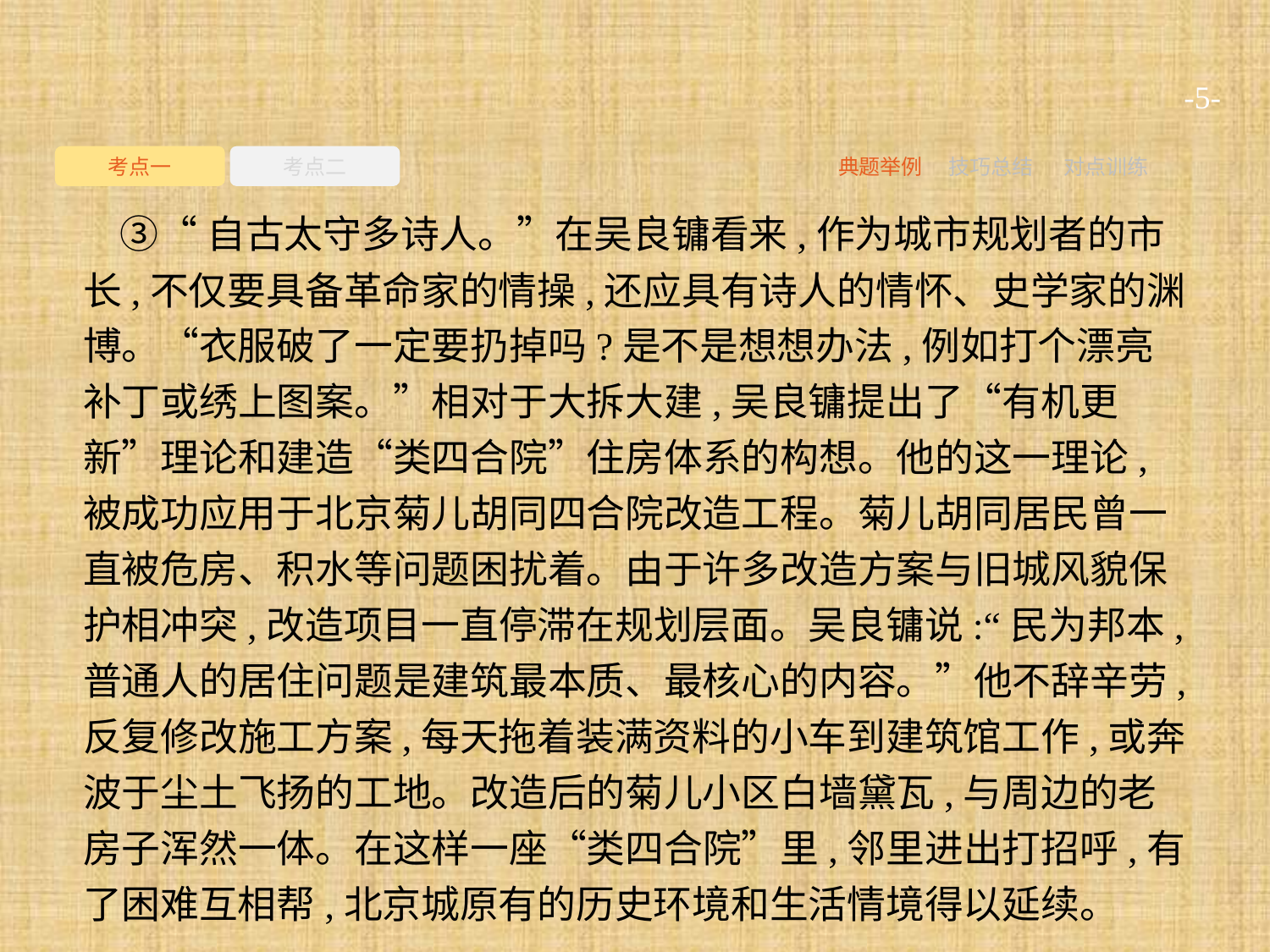

-5-
考点一
考点二
典题举例
技巧总结
对点训练
③“自古太守多诗人。”在吴良镛看来,作为城市规划者的市长,不仅要具备革命家的情操,还应具有诗人的情怀、史学家的渊博。“衣服破了一定要扔掉吗?是不是想想办法,例如打个漂亮补丁或绣上图案。”相对于大拆大建,吴良镛提出了“有机更新”理论和建造“类四合院”住房体系的构想。他的这一理论,被成功应用于北京菊儿胡同四合院改造工程。菊儿胡同居民曾一直被危房、积水等问题困扰着。由于许多改造方案与旧城风貌保护相冲突,改造项目一直停滞在规划层面。吴良镛说:“民为邦本,普通人的居住问题是建筑最本质、最核心的内容。”他不辞辛劳,反复修改施工方案,每天拖着装满资料的小车到建筑馆工作,或奔波于尘土飞扬的工地。改造后的菊儿小区白墙黛瓦,与周边的老房子浑然一体。在这样一座“类四合院”里,邻里进出打招呼,有了困难互相帮,北京城原有的历史环境和生活情境得以延续。